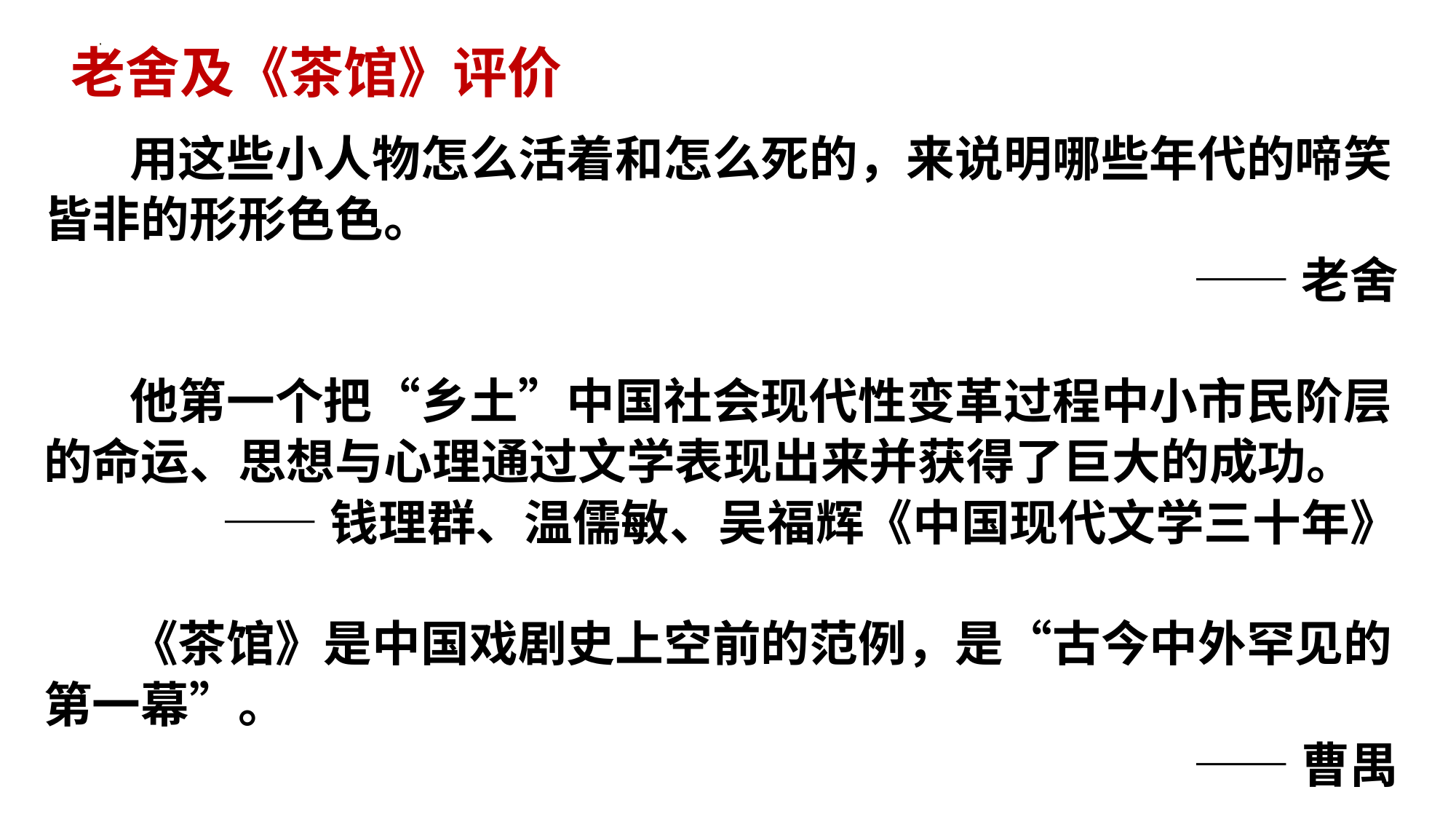

老舍及《茶馆》评价
用这些小人物怎么活着和怎么死的，来说明哪些年代的啼笑皆非的形形色色。
——老舍

他第一个把“乡土”中国社会现代性变革过程中小市民阶层的命运、思想与心理通过文学表现出来并获得了巨大的成功。
——钱理群、温儒敏、吴福辉《中国现代文学三十年》

《茶馆》是中国戏剧史上空前的范例，是“古今中外罕见的第一幕”。
——曹禺